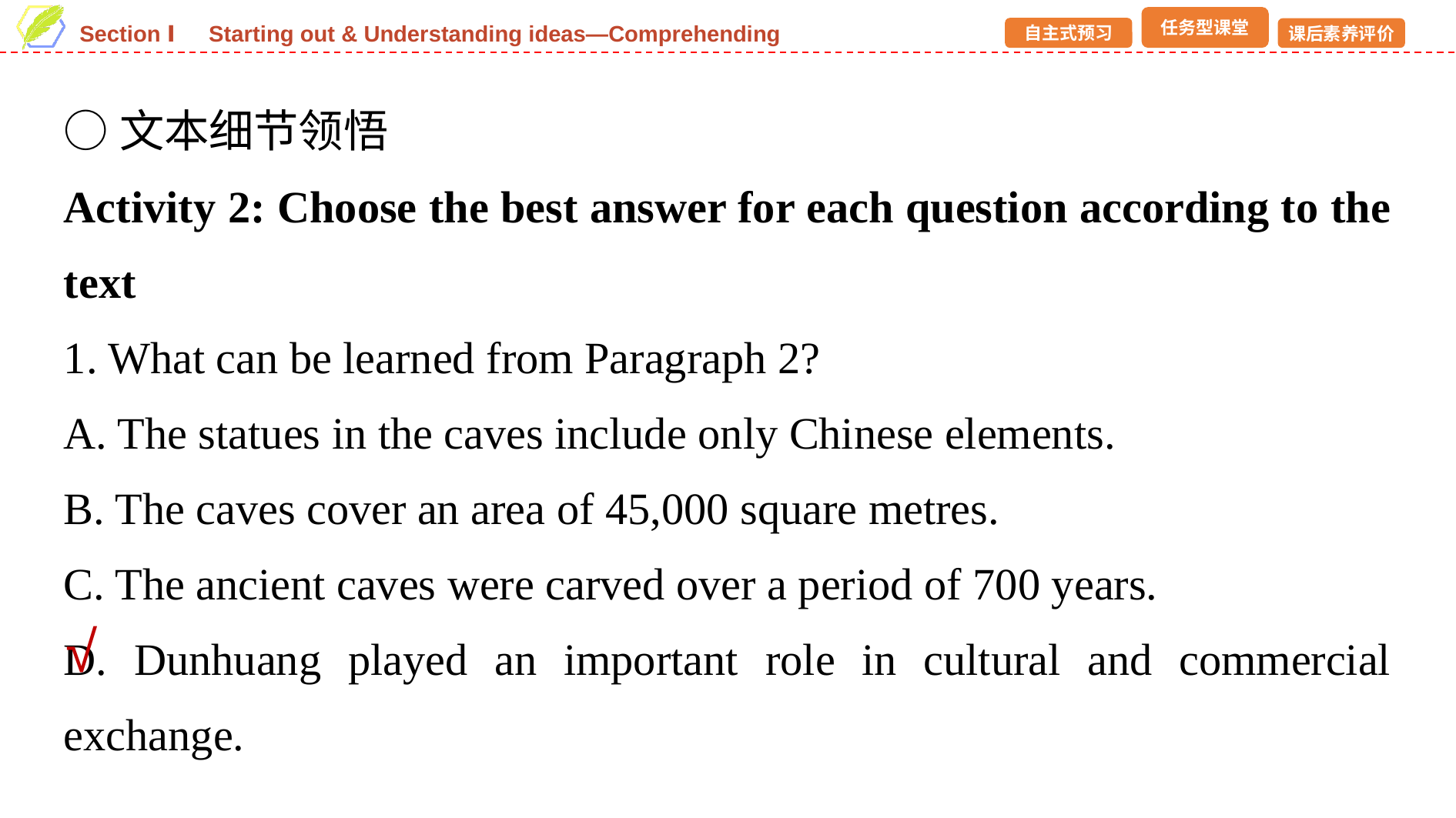

○文本细节领悟
Activity 2: Choose the best answer for each question according to the text
1. What can be learned from Paragraph 2?
A. The statues in the caves include only Chinese elements.
B. The caves cover an area of 45,000 square metres.
C. The ancient caves were carved over a period of 700 years.
D. Dunhuang played an important role in cultural and commercial exchange.
√